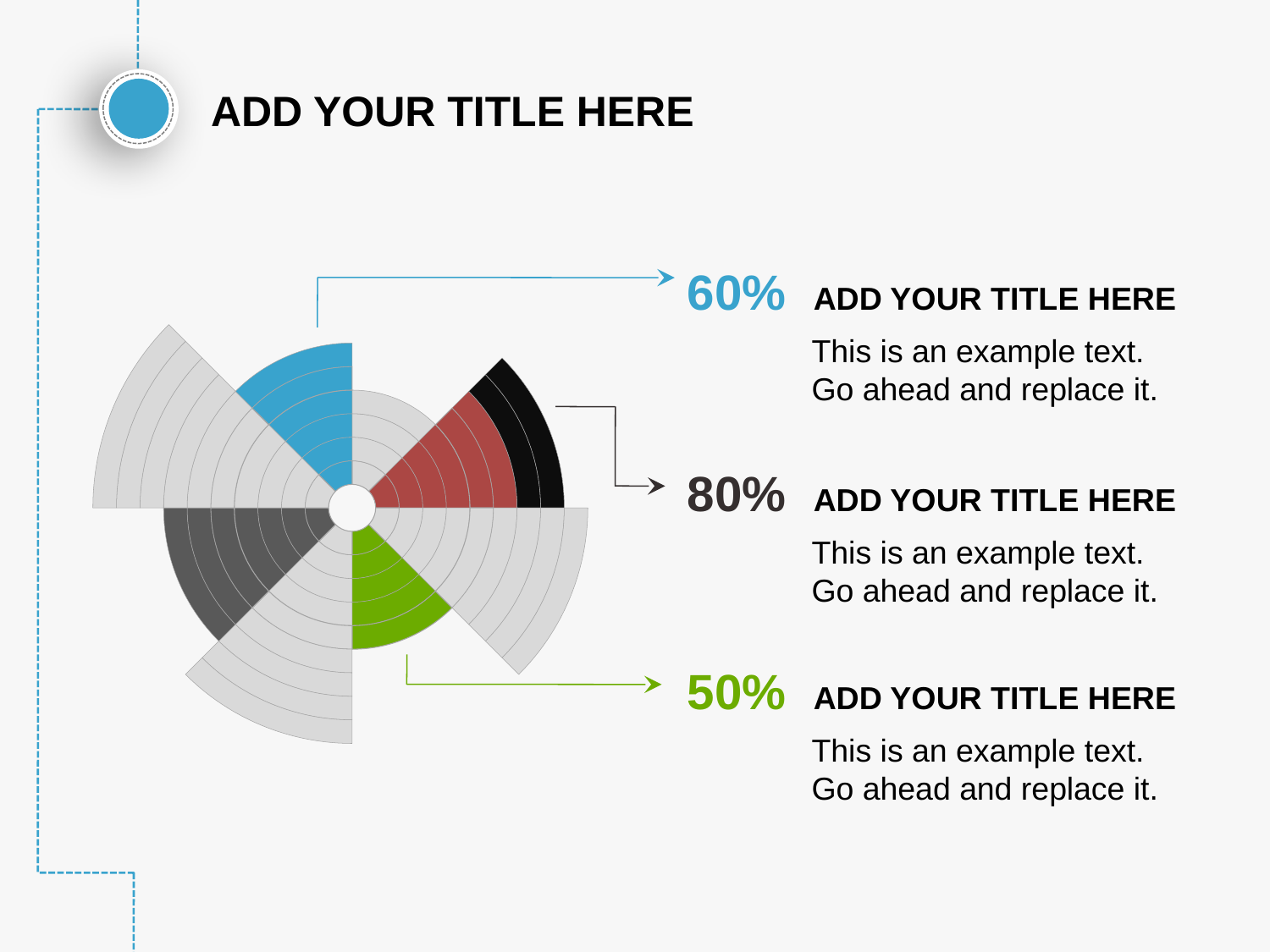

ADD YOUR TITLE HERE

60%  ADD YOUR TITLE HERE
              This is an example text.
              Go ahead and replace it.

### Chart

| Category | 列1 | 列2 | 列3 | 列4 | 列5 | 列6 | 列7 | 列8 | 列9 | 列10 |
|---|---|---|---|---|---|---|---|---|---|---|
| 扇形1 | 1.0 | 1.0 | 1.0 | 1.0 | 1.0 | 1.0 | 1.0 | 1.0 | 1.0 | 1.0 |
| 扇形2 | 1.0 | 1.0 | 1.0 | 1.0 | 1.0 | 1.0 | 1.0 | 1.0 | 1.0 | 1.0 |
| 扇形3 | 1.0 | 1.0 | 1.0 | 1.0 | 1.0 | 1.0 | 1.0 | 1.0 | 1.0 | 1.0 |
| 扇形4 | 1.0 | 1.0 | 1.0 | 1.0 | 1.0 | 1.0 | 1.0 | 1.0 | 1.0 | 1.0 |
| 扇形5 | 1.0 | 1.0 | 1.0 | 1.0 | 1.0 | 1.0 | 1.0 | 1.0 | 1.0 | 1.0 |
| 扇形6 | 1.0 | 1.0 | 1.0 | 1.0 | 1.0 | 1.0 | 1.0 | 1.0 | 1.0 | 1.0 |
| 扇形7 | 1.0 | 1.0 | 1.0 | 1.0 | 1.0 | 1.0 | 1.0 | 1.0 | 1.0 | 1.0 |
| 扇形8 | 1.0 | 1.0 | 1.0 | 1.0 | 1.0 | 1.0 | 1.0 | 1.0 | 1.0 | 1.0 |
80%  ADD YOUR TITLE HERE
              This is an example text.
              Go ahead and replace it.
50%  ADD YOUR TITLE HERE
              This is an example text.
              Go ahead and replace it.